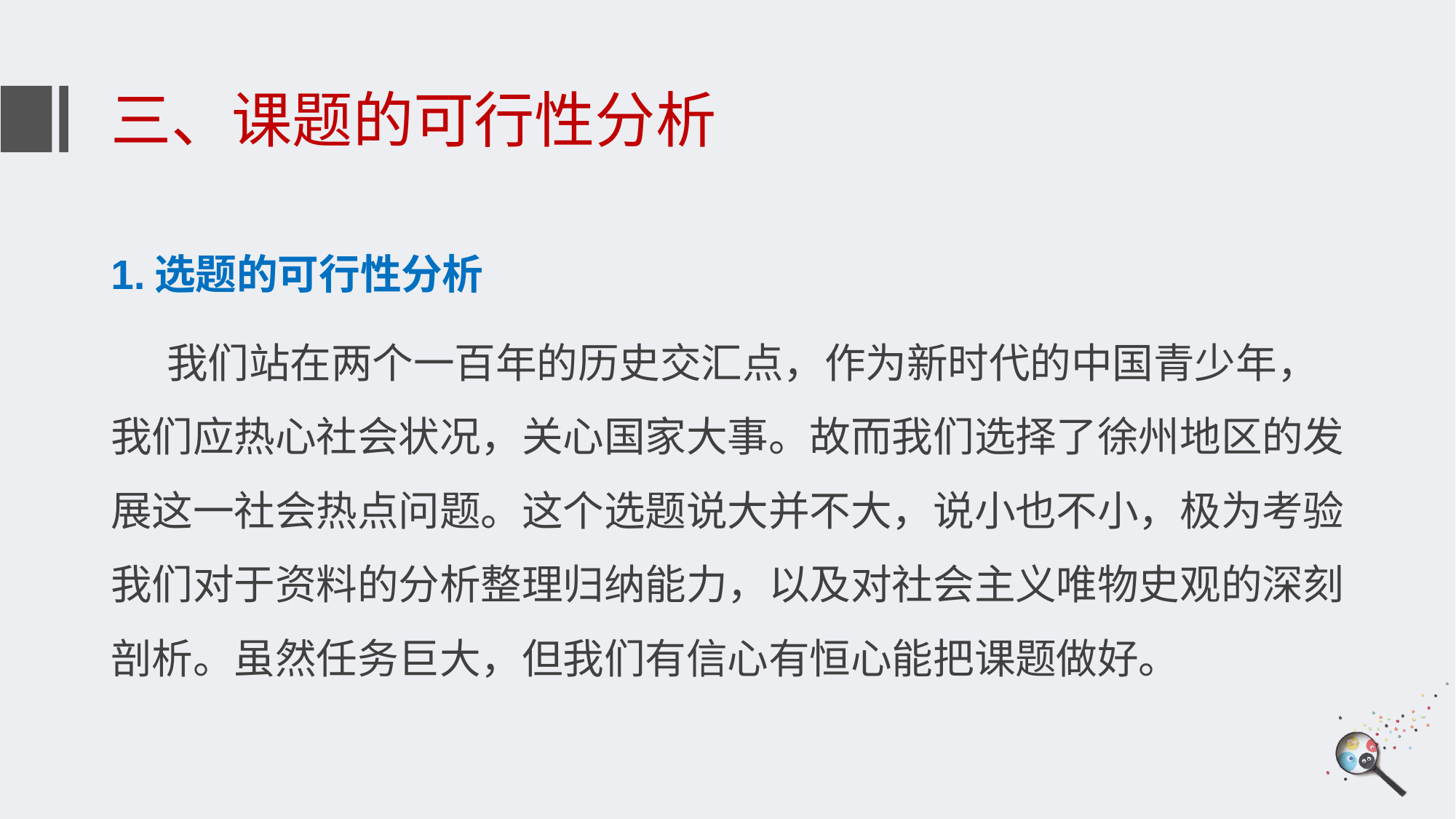

# 三、课题的可行性分析
1.选题的可行性分析
     我们站在两个一百年的历史交汇点，作为新时代的中国青少年，我们应热心社会状况，关心国家大事。故而我们选择了徐州地区的发展这一社会热点问题。这个选题说大并不大，说小也不小，极为考验我们对于资料的分析整理归纳能力，以及对社会主义唯物史观的深刻剖析。虽然任务巨大，但我们有信心有恒心能把课题做好。